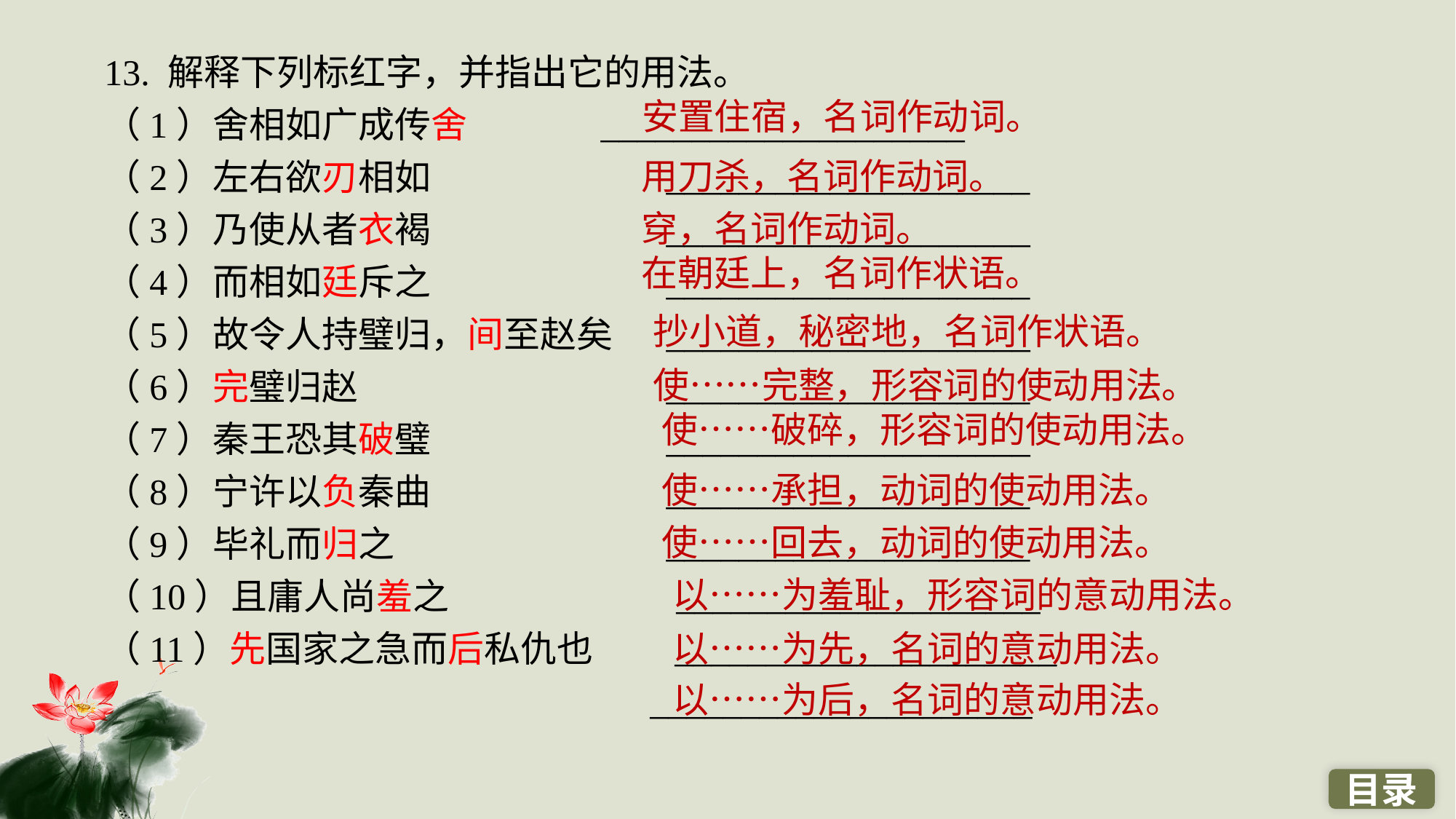

13. 解释下列标红字，并指出它的用法。
（1）舍相如广成传舍		 ____________________
（2）左右欲刃相如　　　　　　 ____________________
（3）乃使从者衣褐　　　　　　 ____________________
（4）而相如廷斥之　　　　　　 ____________________
（5）故令人持璧归，间至赵矣　 ____________________
（6）完璧归赵　　　　　　　　 ____________________
（7）秦王恐其破璧　　　　　　 ____________________
（8）宁许以负秦曲　　　　　　 ____________________
（9）毕礼而归之　　　　　　　 ____________________
（10）且庸人尚羞之　　　　　　____________________
（11）先国家之急而后私仇也　　_____________________
                                                            _____________________
安置住宿，名词作动词。
用刀杀，名词作动词。
穿，名词作动词。
在朝廷上，名词作状语。
抄小道，秘密地，名词作状语。
使……完整，形容词的使动用法。
使……破碎，形容词的使动用法。
使……承担，动词的使动用法。
使……回去，动词的使动用法。
以……为羞耻，形容词的意动用法。
以……为先，名词的意动用法。
以……为后，名词的意动用法。